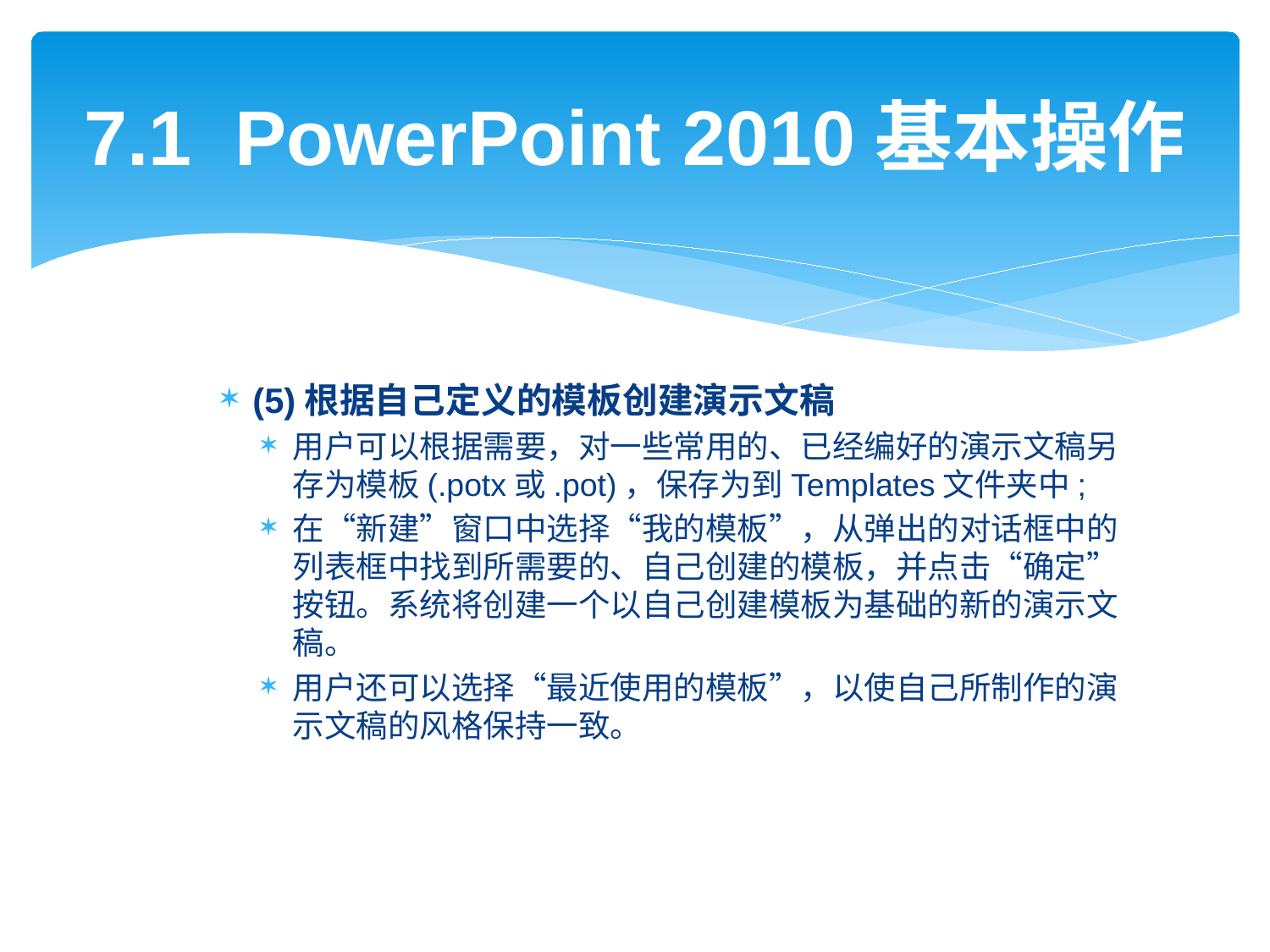

# 7.1  PowerPoint 2010基本操作
(5)根据自己定义的模板创建演示文稿
用户可以根据需要，对一些常用的、已经编好的演示文稿另存为模板(.potx或.pot)，保存为到Templates文件夹中;
在“新建”窗口中选择“我的模板”，从弹出的对话框中的列表框中找到所需要的、自己创建的模板，并点击“确定”按钮。系统将创建一个以自己创建模板为基础的新的演示文稿。
用户还可以选择“最近使用的模板”，以使自己所制作的演示文稿的风格保持一致。